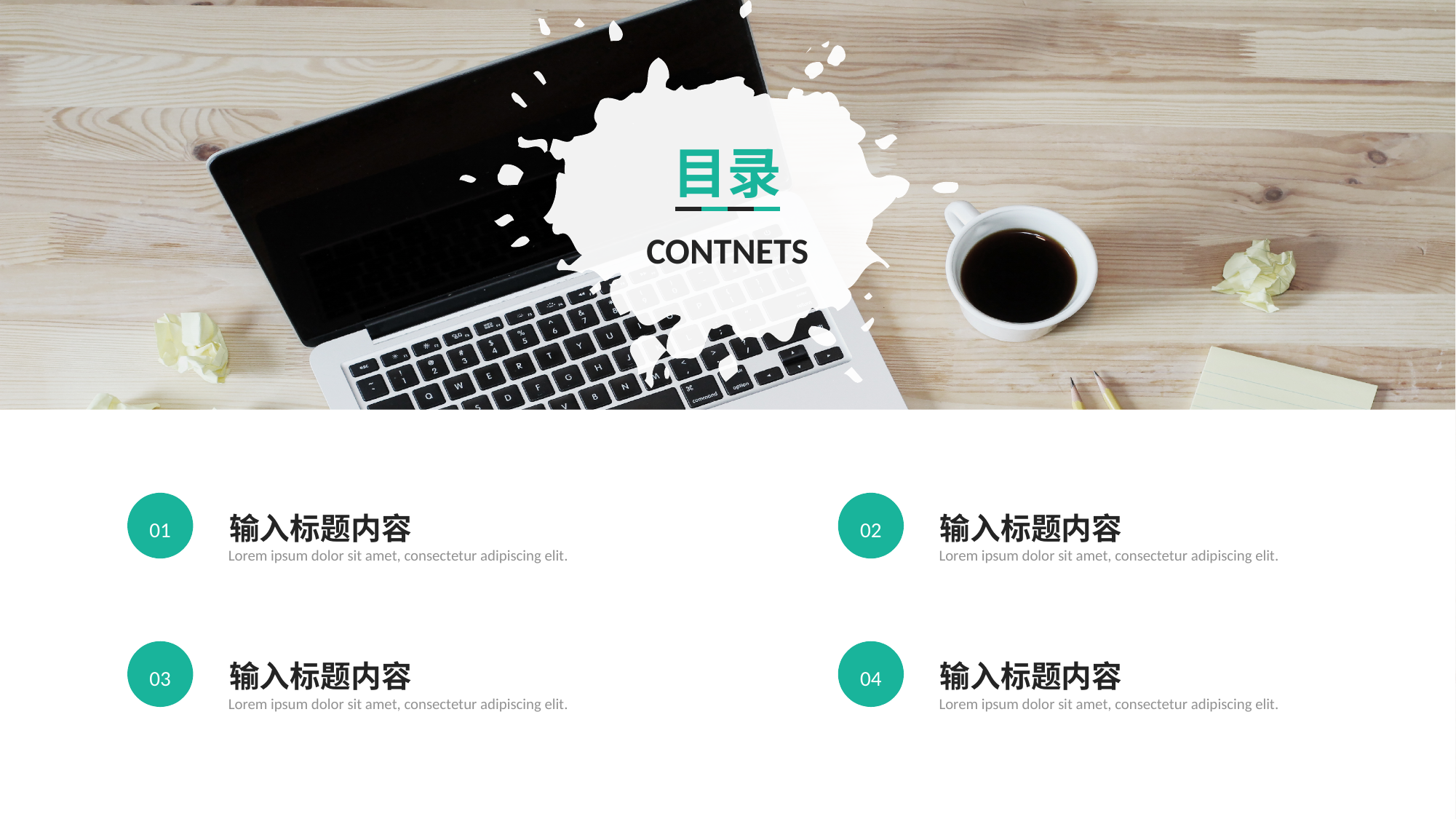

目录
CONTNETS

01
输入标题内容
Lorem ipsum dolor sit amet, consectetur adipiscing elit.
02
输入标题内容
Lorem ipsum dolor sit amet, consectetur adipiscing elit.
03
输入标题内容
Lorem ipsum dolor sit amet, consectetur adipiscing elit.
04
输入标题内容
Lorem ipsum dolor sit amet, consectetur adipiscing elit.